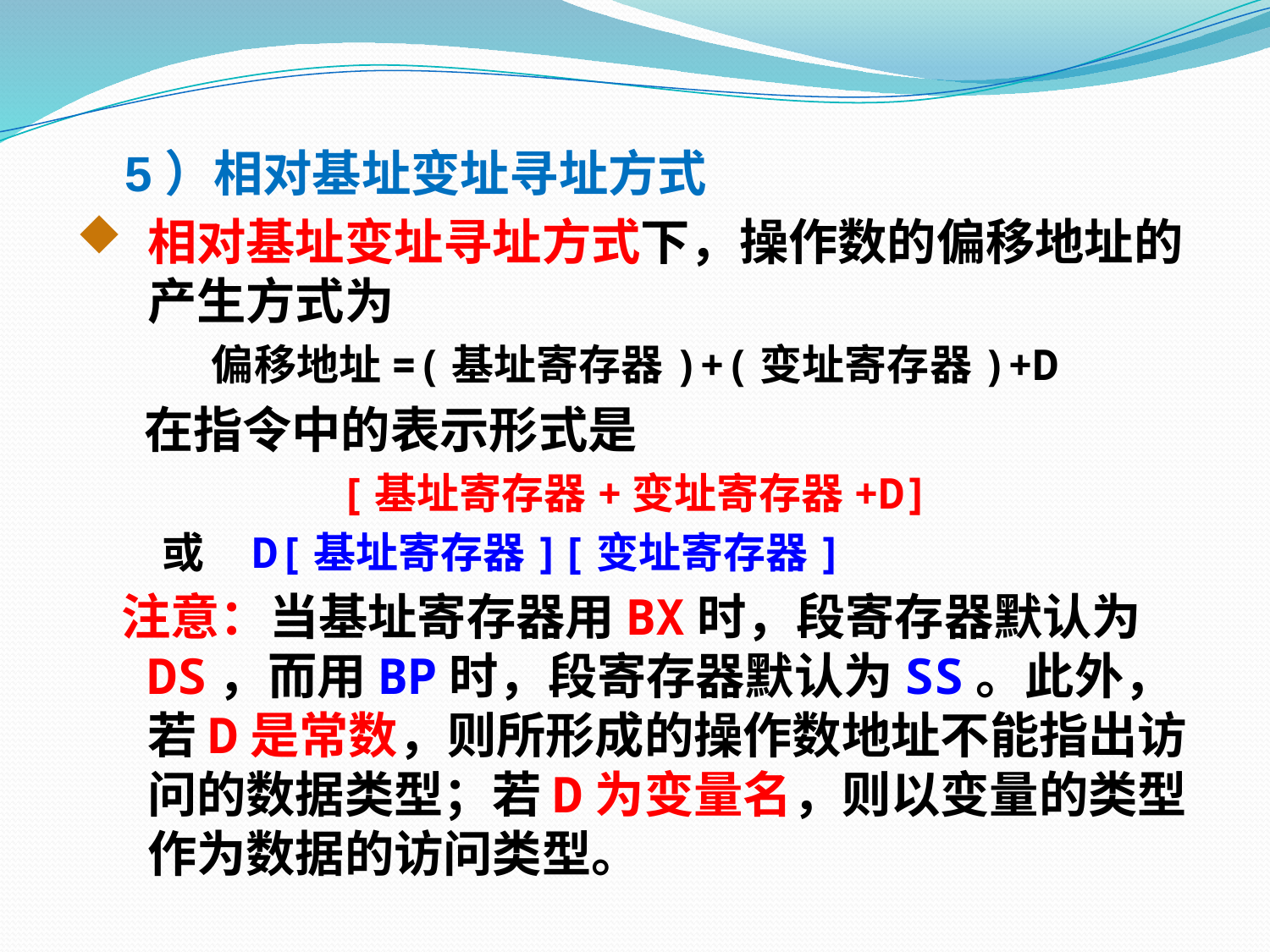

5）相对基址变址寻址方式
相对基址变址寻址方式下，操作数的偏移地址的产生方式为
偏移地址=(基址寄存器)+(变址寄存器)+D
     在指令中的表示形式是
[基址寄存器+变址寄存器+D]
        或    D[基址寄存器][变址寄存器]
   注意：当基址寄存器用BX时，段寄存器默认为DS，而用BP时，段寄存器默认为SS。此外，若D是常数，则所形成的操作数地址不能指出访问的数据类型；若D为变量名，则以变量的类型作为数据的访问类型。